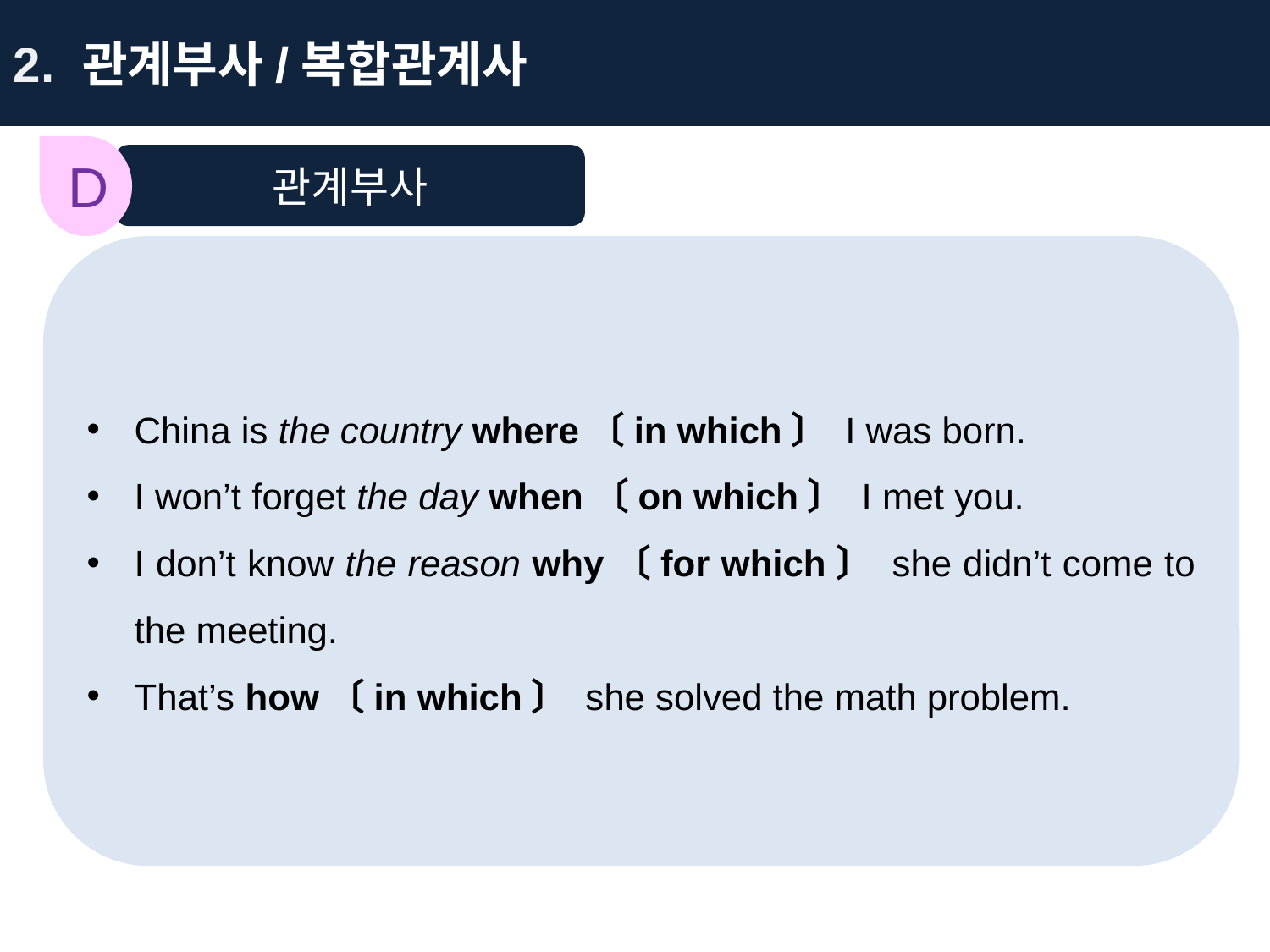

2. 관계부사/복합관계사

관계부사
D

China is the country where〔in which〕 I was born.
I won’t forget the day when〔on which〕 I met you.
I don’t know the reason why〔for which〕 she didn’t come to the meeting.
That’s how〔in which〕 she solved the math problem.